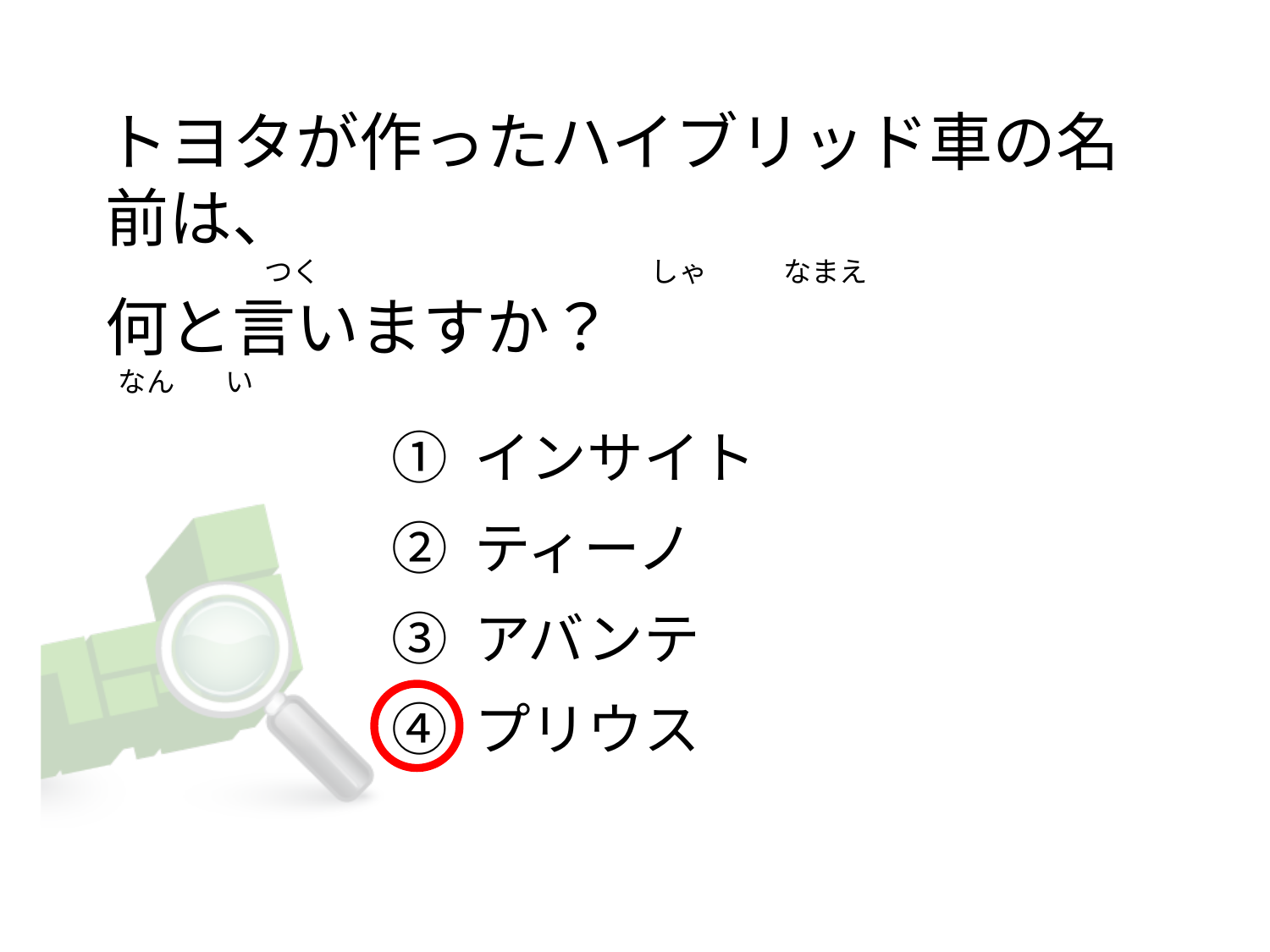

トヨタが作ったハイブリッド車の名前は、
                        つく                                                    しゃ            なまえ
何と言いますか？
 なん        い
① インサイト
② ティーノ
③ アバンテ
④ プリウス